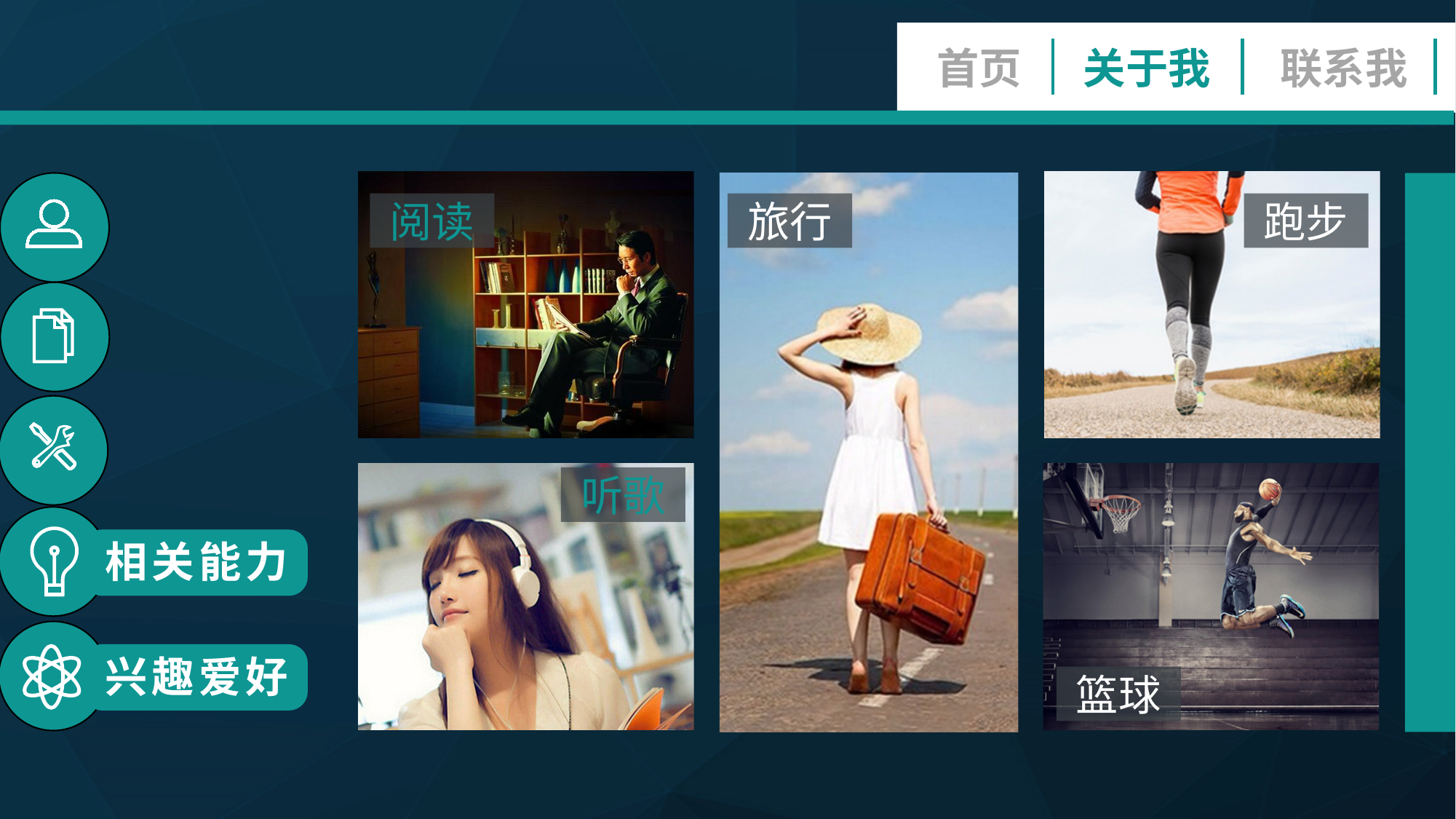

首页
关于我
联系我

阅读

跑步

旅行

听歌

篮球

相关能力

兴趣爱好